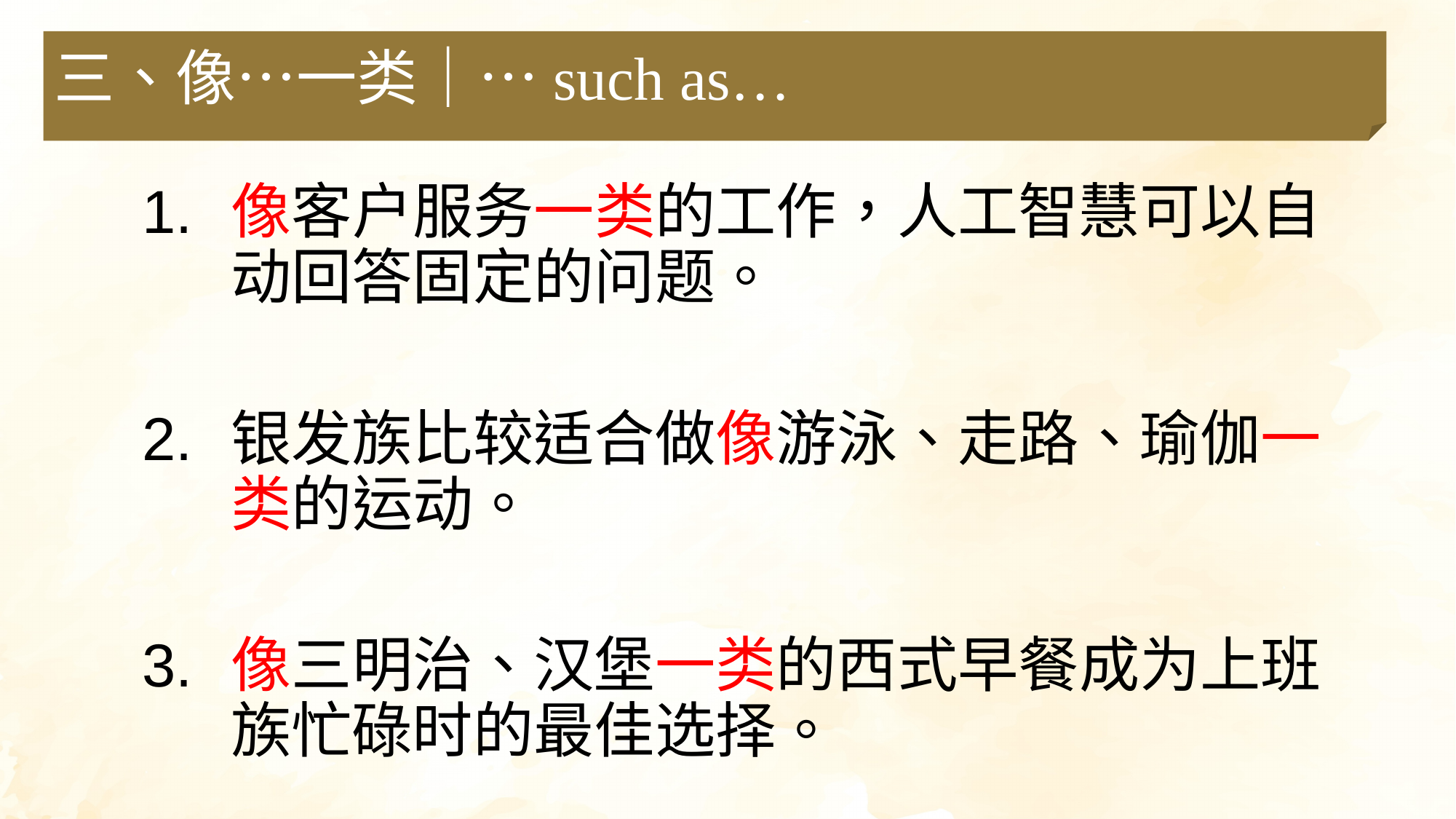

三、像…一类｜…such as…
像客户服务一类的工作，人工智慧可以自动回答固定的问题。

银发族比较适合做像游泳、走路、瑜伽一类的运动。

像三明治、汉堡一类的西式早餐成为上班族忙碌时的最佳选择。